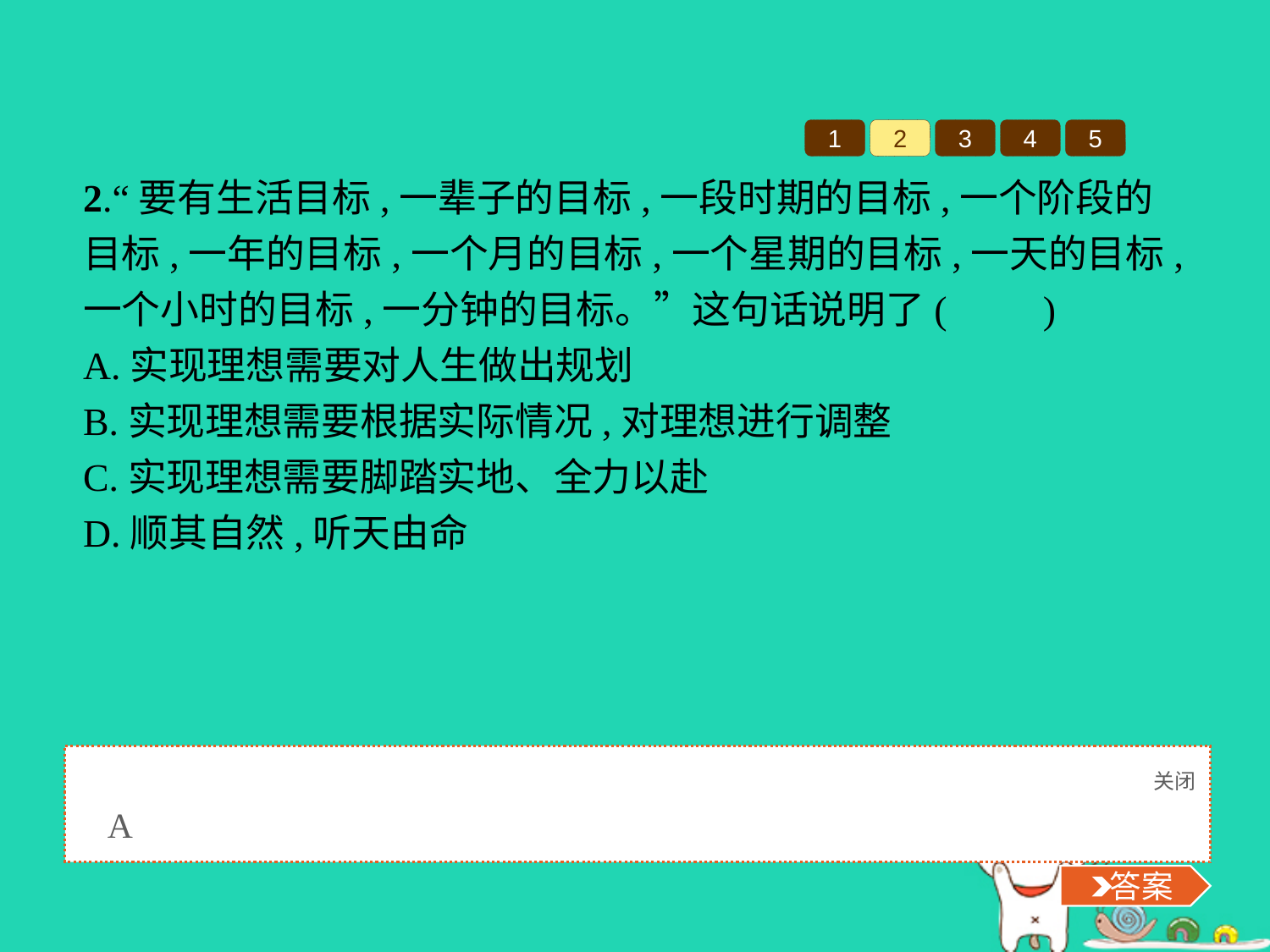

1
2
3
4
5
2.“要有生活目标,一辈子的目标,一段时期的目标,一个阶段的目标,一年的目标,一个月的目标,一个星期的目标,一天的目标,一个小时的目标,一分钟的目标。”这句话说明了(　　)
A.实现理想需要对人生做出规划
B.实现理想需要根据实际情况,对理想进行调整
C.实现理想需要脚踏实地、全力以赴
D.顺其自然,听天由命

关闭
  答案

A
  答案